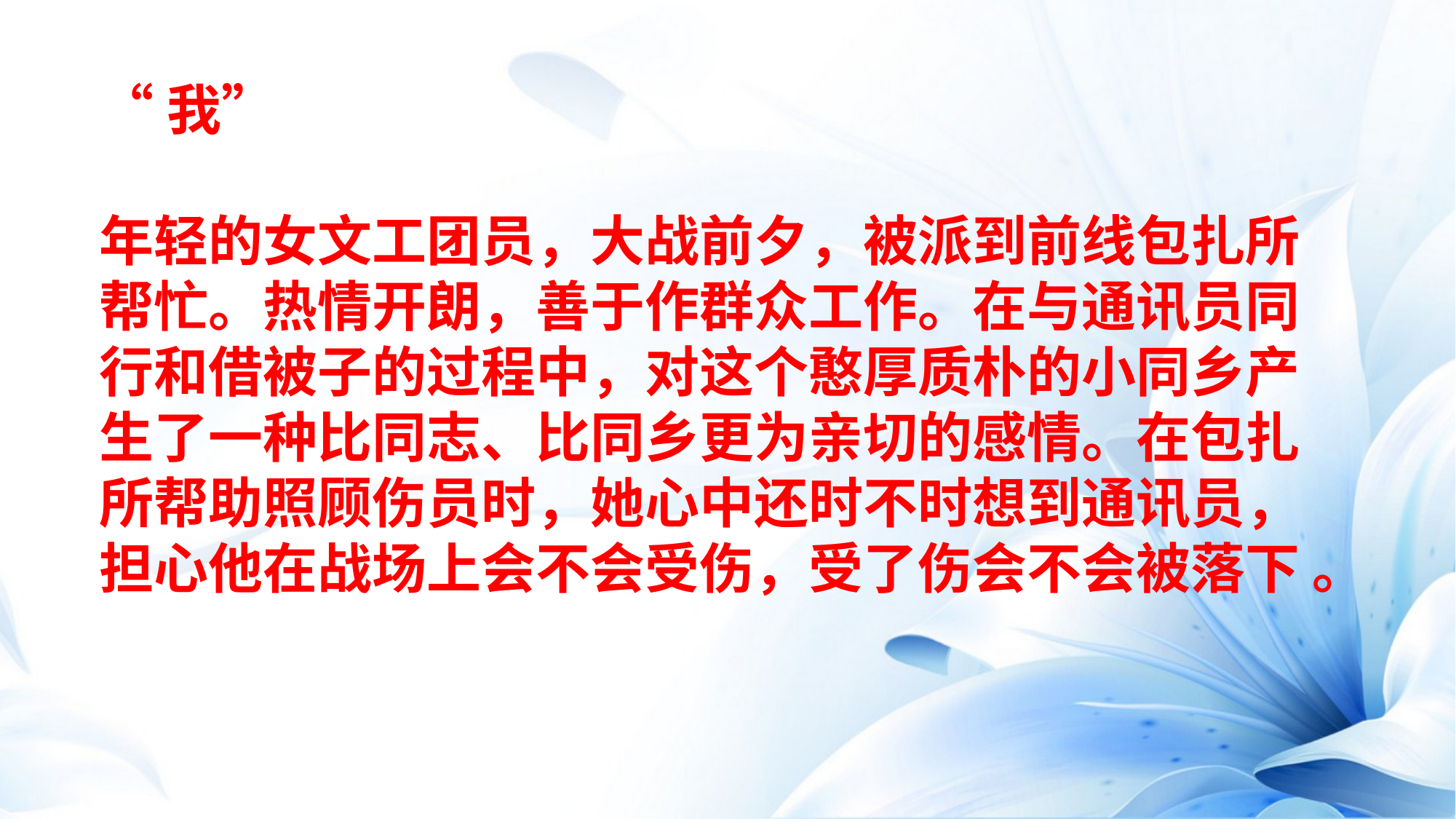

“我”

年轻的女文工团员，大战前夕，被派到前线包扎所帮忙。热情开朗，善于作群众工作。在与通讯员同行和借被子的过程中，对这个憨厚质朴的小同乡产生了一种比同志、比同乡更为亲切的感情。在包扎所帮助照顾伤员时，她心中还时不时想到通讯员，担心他在战场上会不会受伤，受了伤会不会被落下 。